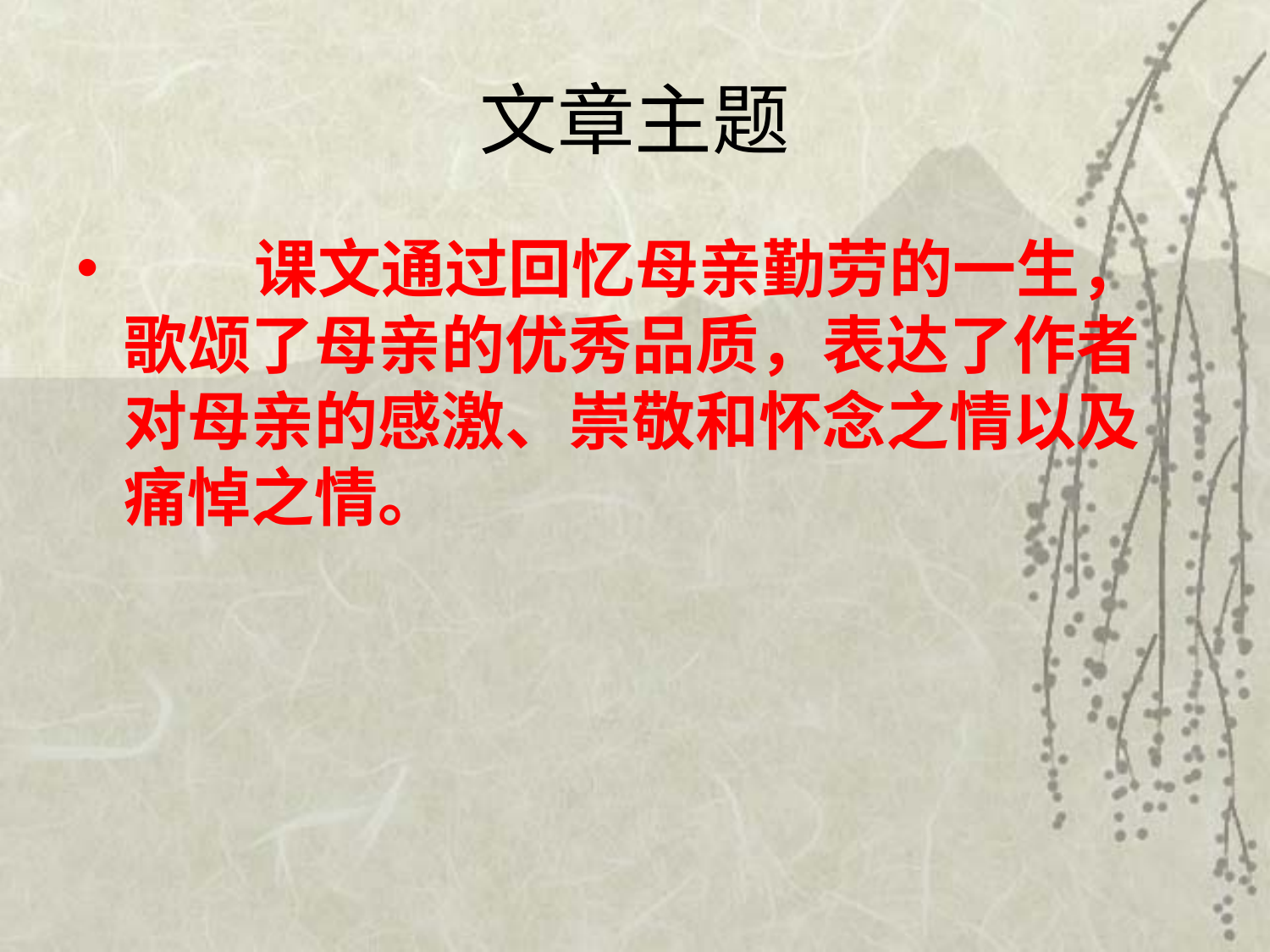

# 文章主题
        课文通过回忆母亲勤劳的一生，歌颂了母亲的优秀品质，表达了作者对母亲的感激、崇敬和怀念之情以及痛悼之情。